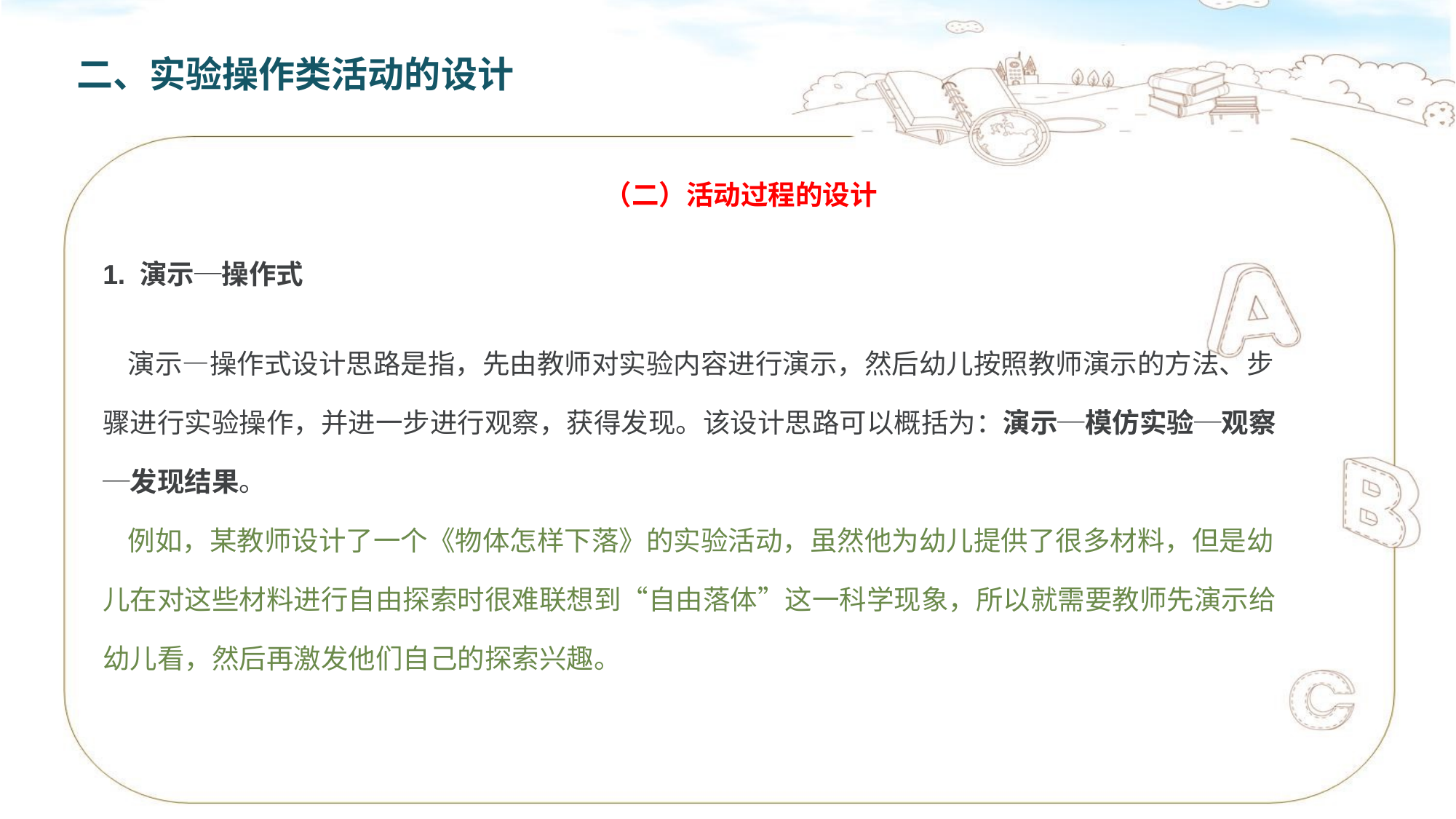

二、实验操作类活动的设计
（二）活动过程的设计
1. 演示─操作式
   演示—操作式设计思路是指，先由教师对实验内容进行演示，然后幼儿按照教师演示的方法、步骤进行实验操作，并进一步进行观察，获得发现。该设计思路可以概括为：演示─模仿实验─观察─发现结果。
   例如，某教师设计了一个《物体怎样下落》的实验活动，虽然他为幼儿提供了很多材料，但是幼儿在对这些材料进行自由探索时很难联想到“自由落体”这一科学现象，所以就需要教师先演示给幼儿看，然后再激发他们自己的探索兴趣。